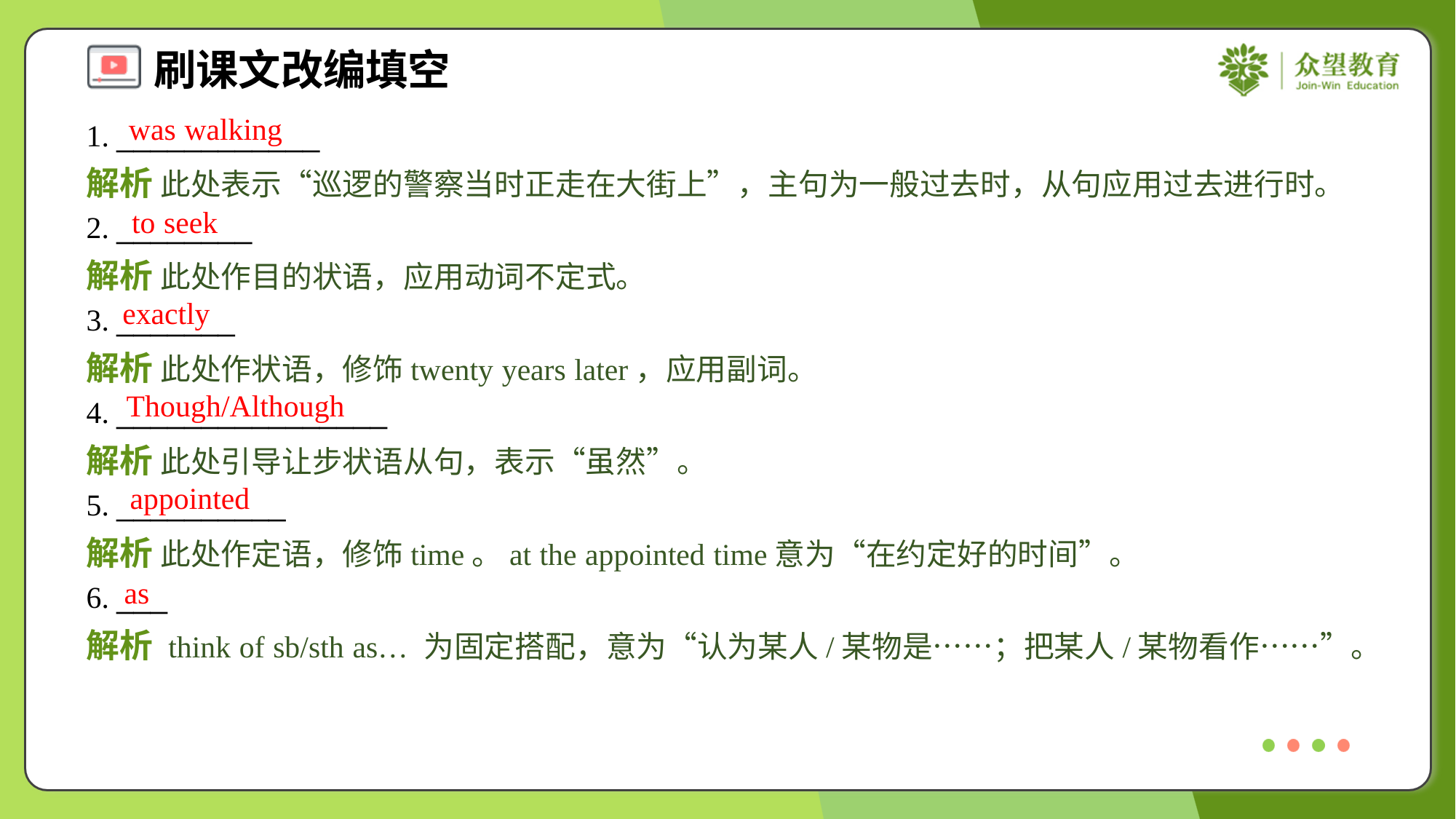

was walking
1. ____________
解析 此处表示“巡逻的警察当时正走在大街上”，主句为一般过去时，从句应用过去进行时。
to seek
2. ________
解析 此处作目的状语，应用动词不定式。
exactly
3. _______
解析 此处作状语，修饰twenty years later，应用副词。
Though/Although
4. ________________
解析 此处引导让步状语从句，表示“虽然”。
appointed
5. __________
解析 此处作定语，修饰time。at the appointed time意为“在约定好的时间”。
as
6. ___
解析 think of sb/sth as… 为固定搭配，意为“认为某人/某物是……；把某人/某物看作……”。